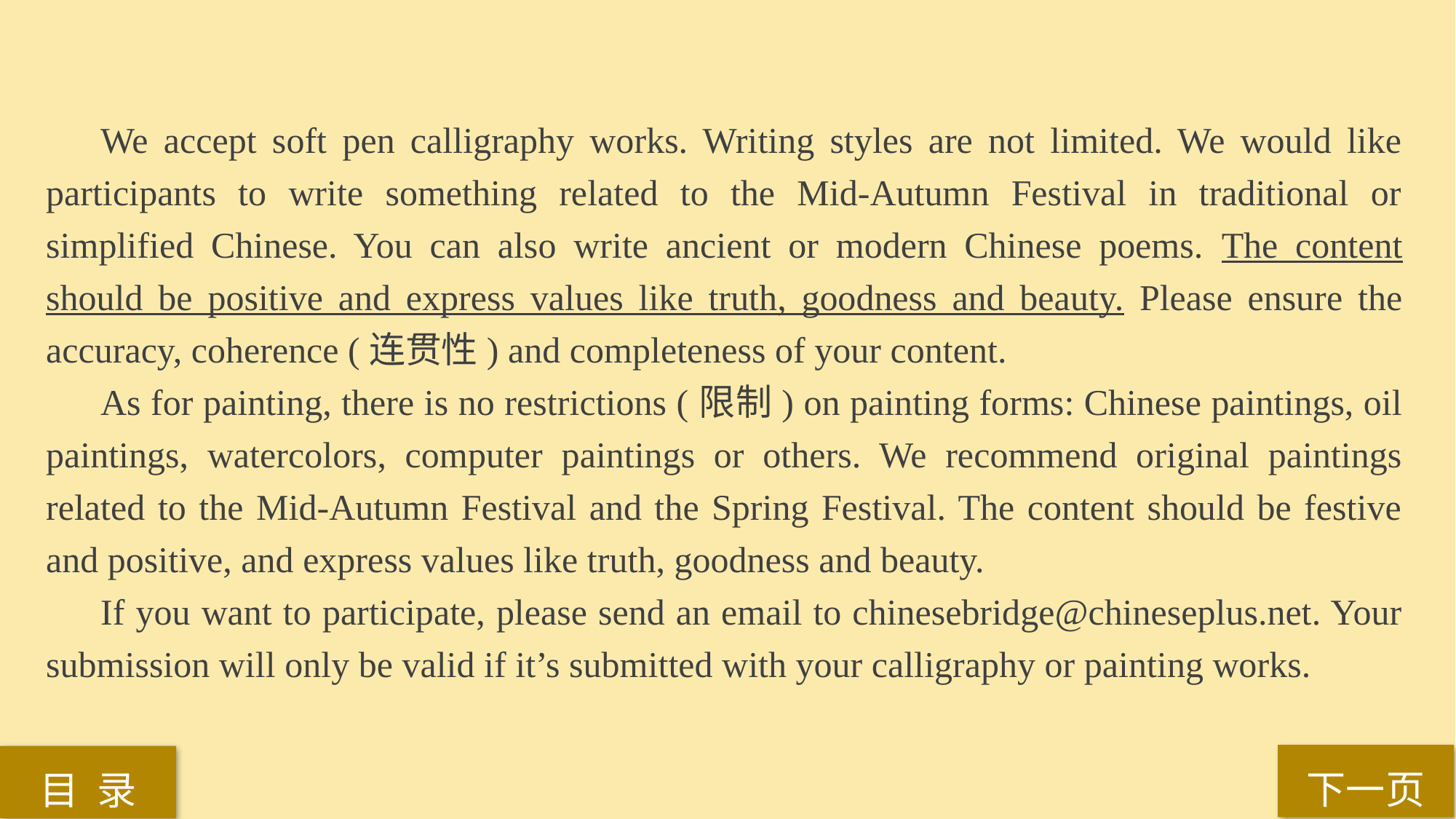

We accept soft pen calligraphy works. Writing styles are not limited. We would like participants to write something related to the Mid-Autumn Festival in traditional or simplified Chinese. You can also write ancient or modern Chinese poems. The content should be positive and express values like truth, goodness and beauty. Please ensure the accuracy, coherence (连贯性) and completeness of your content.
As for painting, there is no restrictions (限制) on painting forms: Chinese paintings, oil paintings, watercolors, computer paintings or others. We recommend original paintings related to the Mid-Autumn Festival and the Spring Festival. The content should be festive and positive, and express values like truth, goodness and beauty.
If you want to participate, please send an email to chinesebridge@chineseplus.net. Your submission will only be valid if it’s submitted with your calligraphy or painting works.